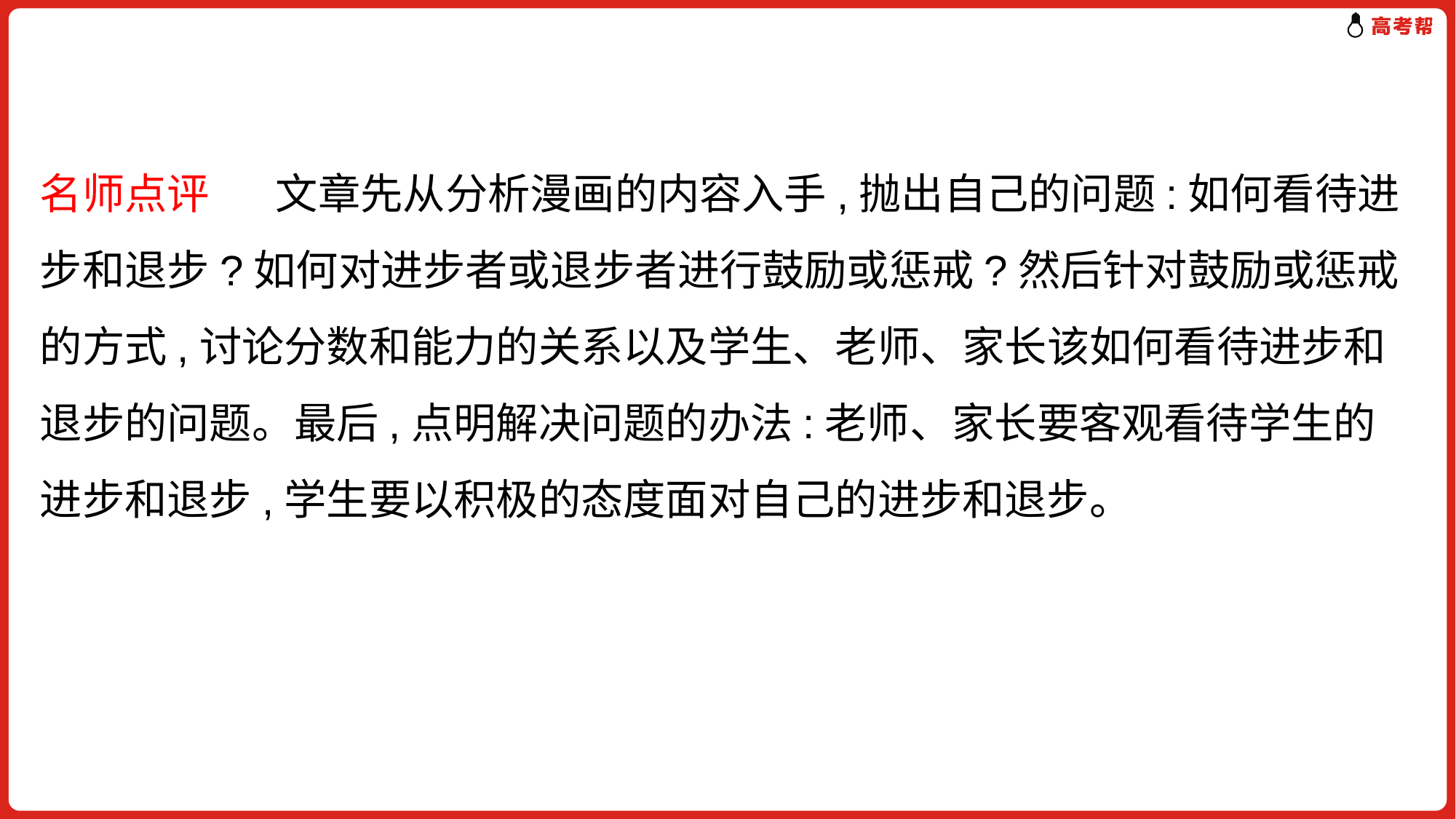

名师点评       文章先从分析漫画的内容入手,抛出自己的问题:如何看待进步和退步?如何对进步者或退步者进行鼓励或惩戒?然后针对鼓励或惩戒的方式,讨论分数和能力的关系以及学生、老师、家长该如何看待进步和退步的问题。最后,点明解决问题的办法:老师、家长要客观看待学生的进步和退步,学生要以积极的态度面对自己的进步和退步。